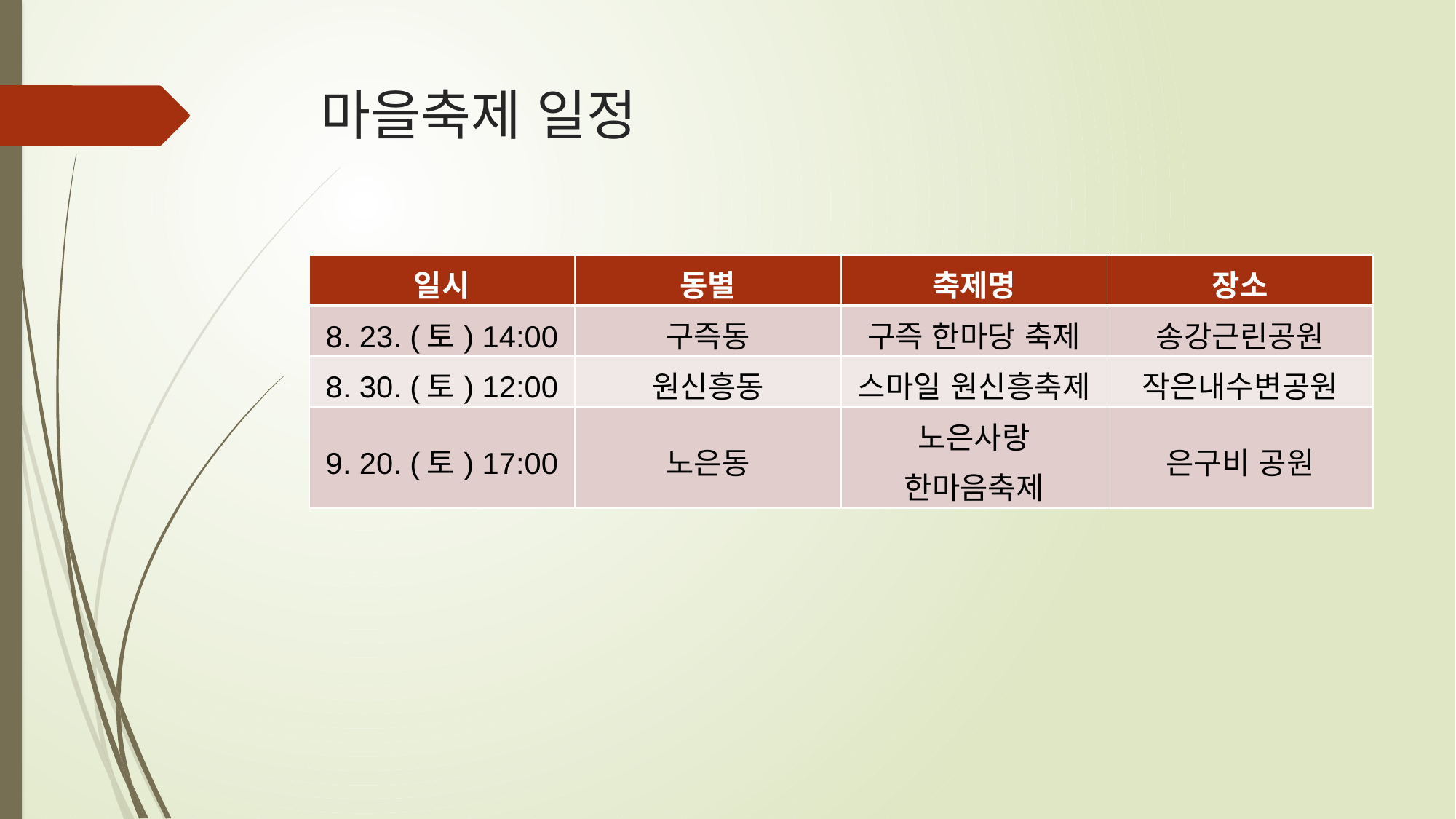

# 마을축제 일정
| 일시 | 동별 | 축제명 | 장소 |
| --- | --- | --- | --- |
| 8. 23. (토) 14:00 | 구즉동 | 구즉 한마당 축제 | 송강근린공원 |
| 8. 30. (토) 12:00 | 원신흥동 | 스마일 원신흥축제 | 작은내수변공원 |
| 9. 20. (토) 17:00 | 노은동 | 노은사랑 한마음축제 | 은구비 공원 |